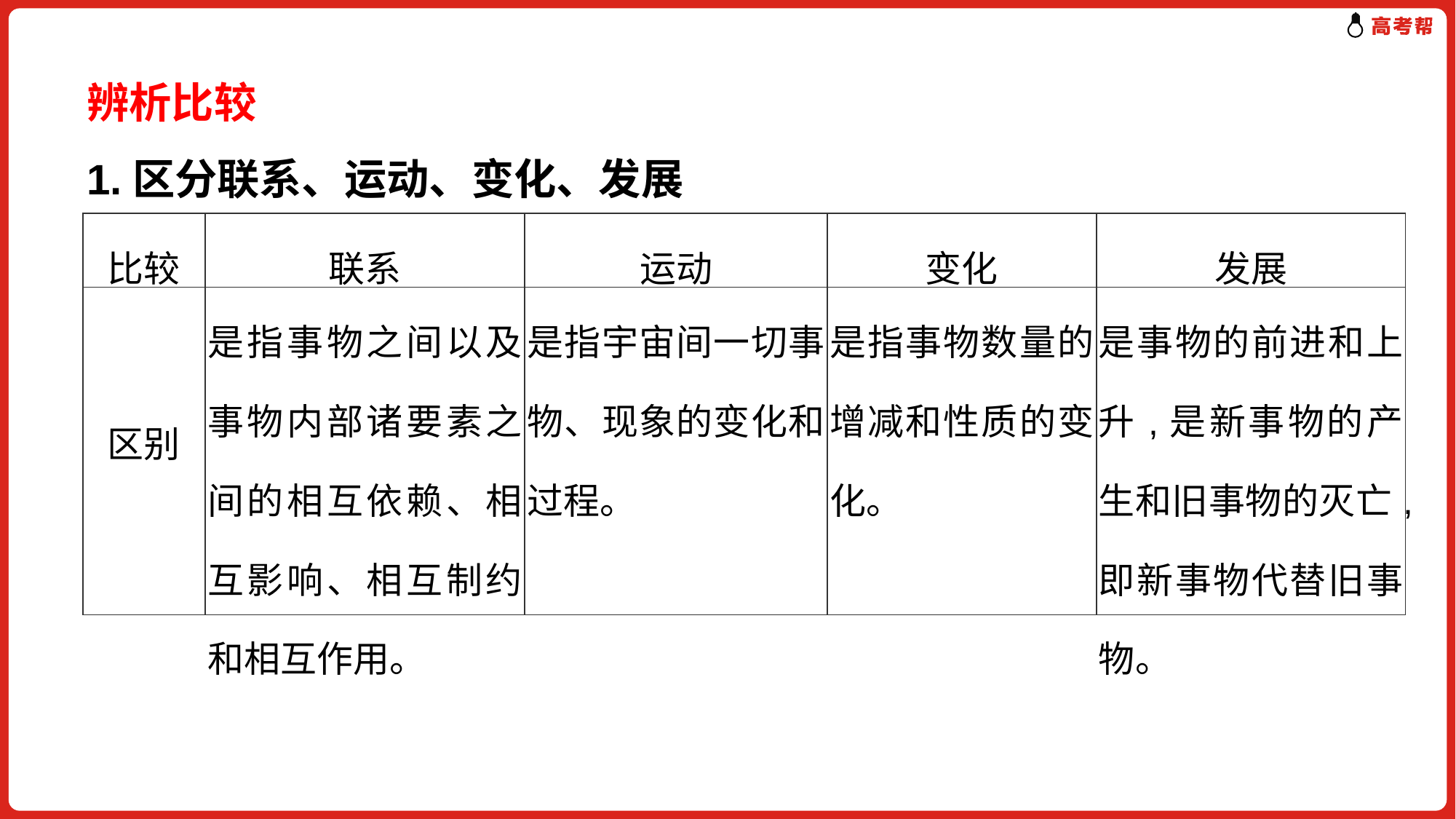

辨析比较
1.区分联系、运动、变化、发展

| 比较 | 联系 | 运动 | 变化 | 发展 |
| --- | --- | --- | --- | --- |
| 区别 | 是指事物之间以及事物内部诸要素之间的相互依赖、相互影响、相互制约和相互作用。 | 是指宇宙间一切事物、现象的变化和过程。 | 是指事物数量的增减和性质的变化。 | 是事物的前进和上升,是新事物的产生和旧事物的灭亡,即新事物代替旧事物。 |